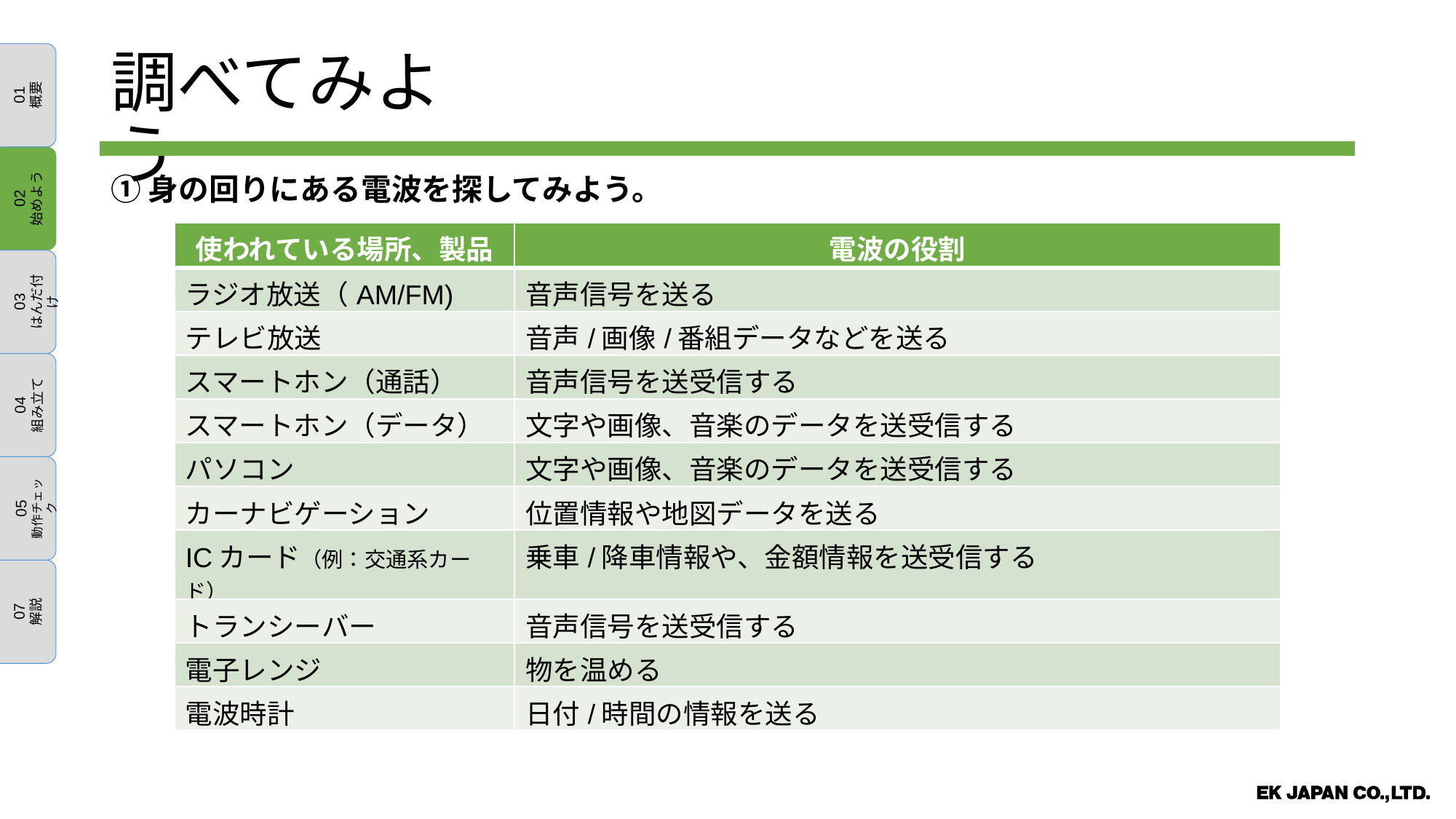

01
概要

02
始めよう

03
はんだ付け

04
組み立て

05
動作チェック

07
解説
調べてみよう
①身の回りにある電波を探してみよう。
| 使われている場所、製品 | 電波の役割 |
| --- | --- |
| ラジオ放送（AM/FM) | 音声信号を送る |
| テレビ放送 | 音声/画像/番組データなどを送る |
| スマートホン（通話） | 音声信号を送受信する |
| スマートホン（データ） | 文字や画像、音楽のデータを送受信する |
| パソコン | 文字や画像、音楽のデータを送受信する |
| カーナビゲーション | 位置情報や地図データを送る |
| ICカード（例：交通系カード） | 乗車/降車情報や、金額情報を送受信する |
| トランシーバー | 音声信号を送受信する |
| 電子レンジ | 物を温める |
| 電波時計 | 日付/時間の情報を送る |